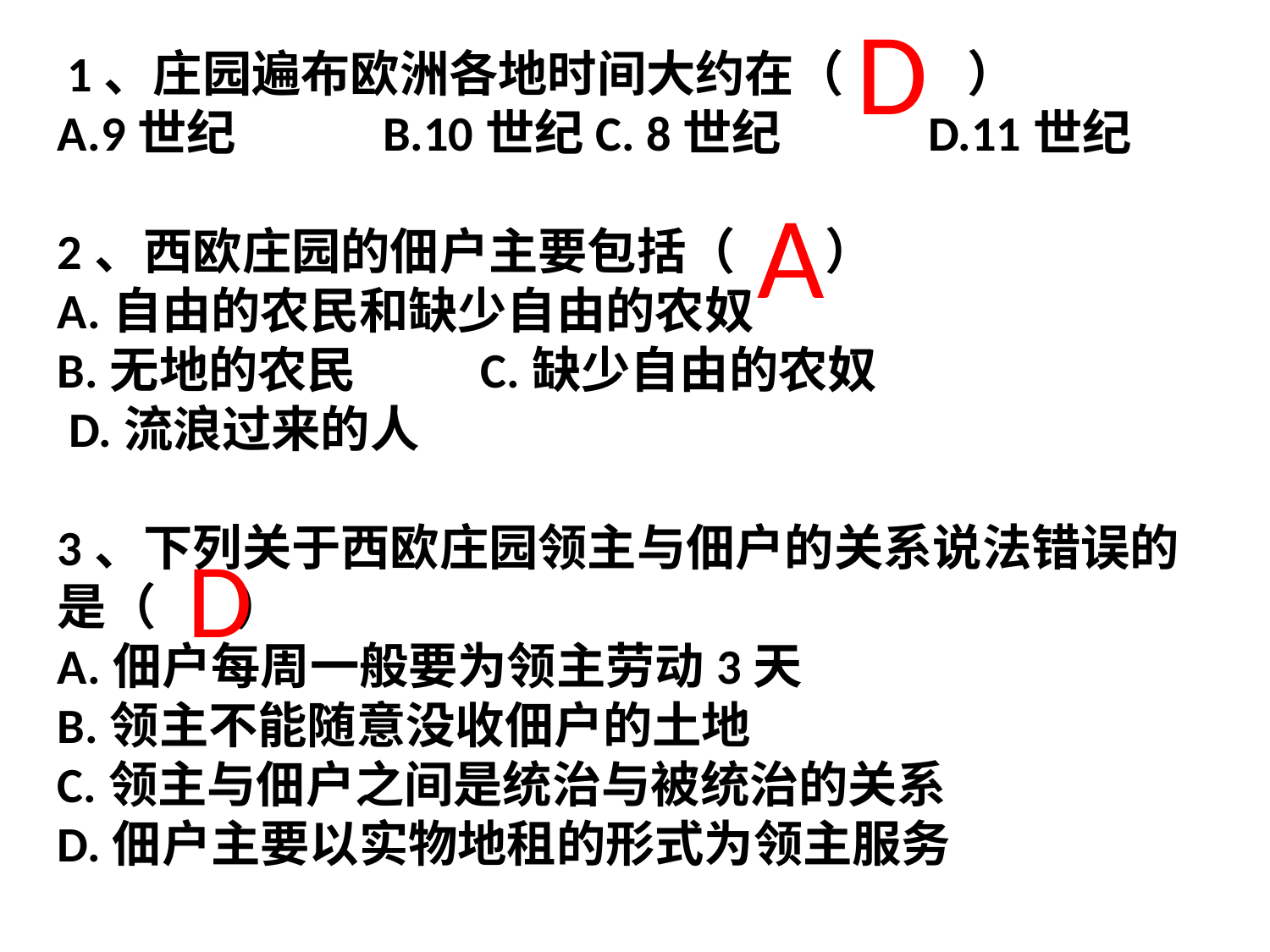

D
 1、庄园遍布欧洲各地时间大约在（           ）
A.9世纪            B.10世纪C. 8世纪            D.11世纪

2、西欧庄园的佃户主要包括（        ）
A.自由的农民和缺少自由的农奴
B.无地的农民          C.缺少自由的农奴
 D.流浪过来的人

3、下列关于西欧庄园领主与佃户的关系说法错误的是（       ）
A.佃户每周一般要为领主劳动3天
B.领主不能随意没收佃户的土地
C.领主与佃户之间是统治与被统治的关系
D.佃户主要以实物地租的形式为领主服务
A
D